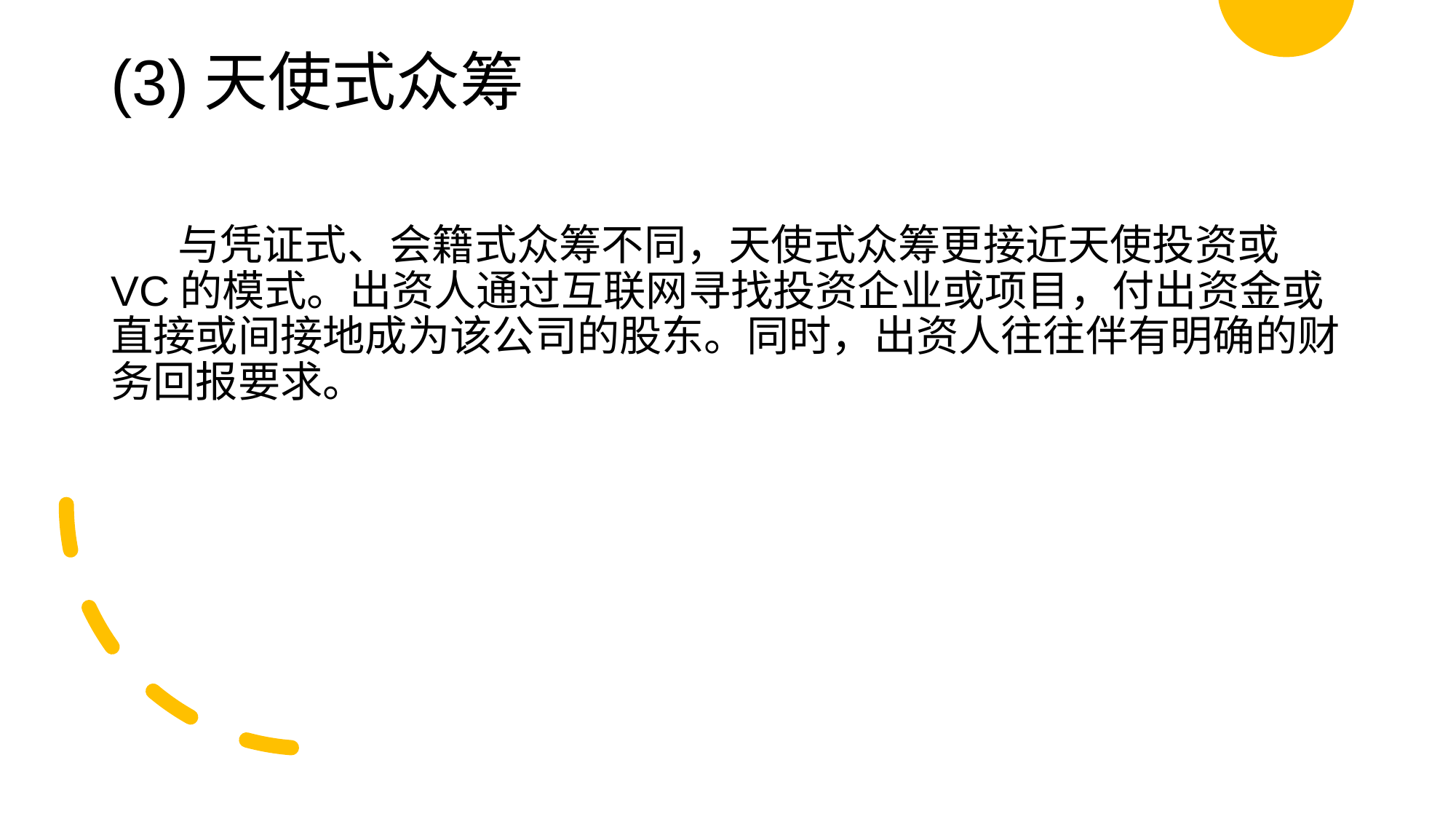

# (3)天使式众筹
      与凭证式、会籍式众筹不同，天使式众筹更接近天使投资或VC的模式。出资人通过互联网寻找投资企业或项目，付出资金或直接或间接地成为该公司的股东。同时，出资人往往伴有明确的财务回报要求。